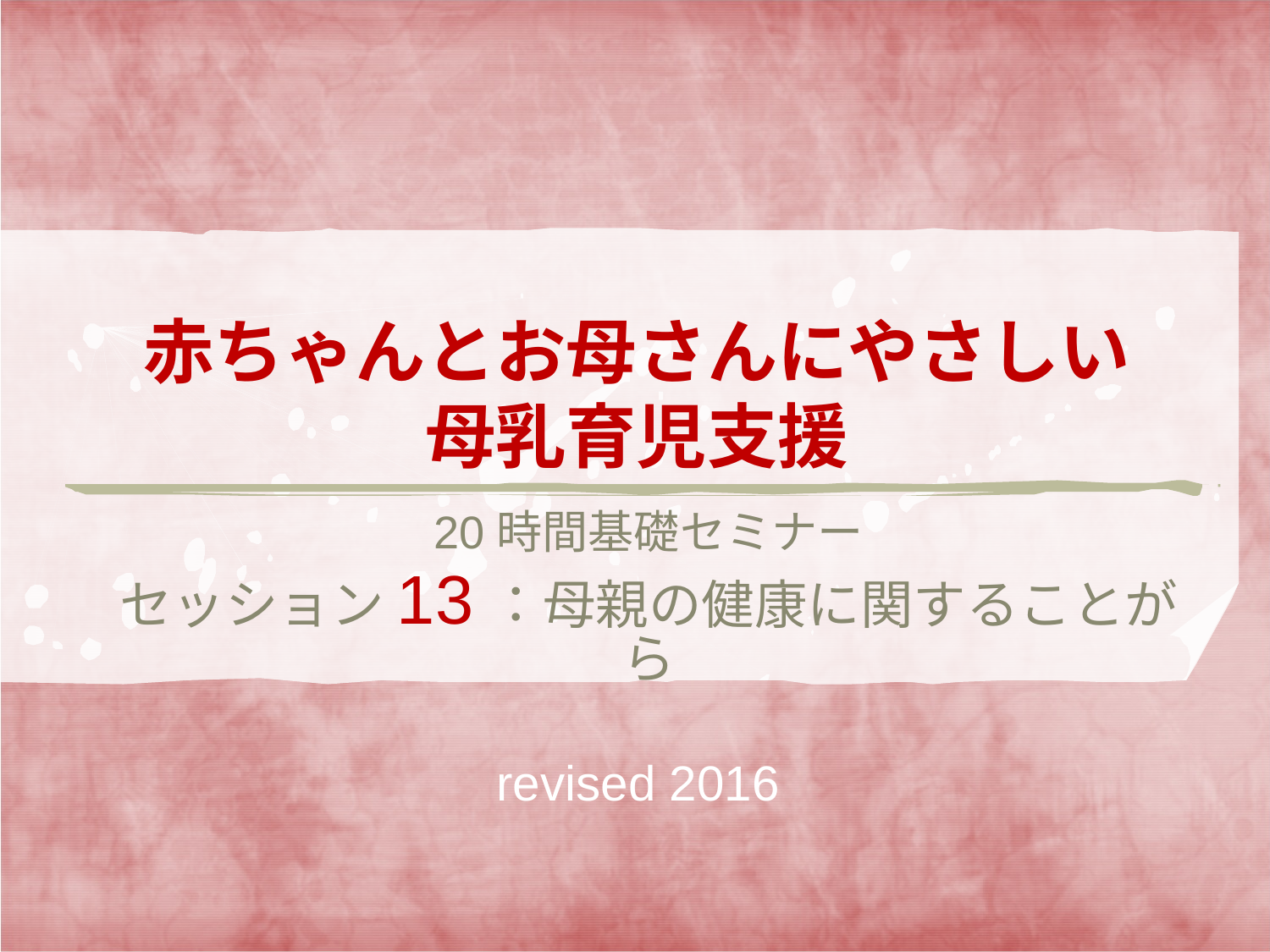

# 赤ちゃんとお母さんにやさしい 母乳育児支援
20時間基礎セミナー
セッション13：母親の健康に関することがら
revised 2016